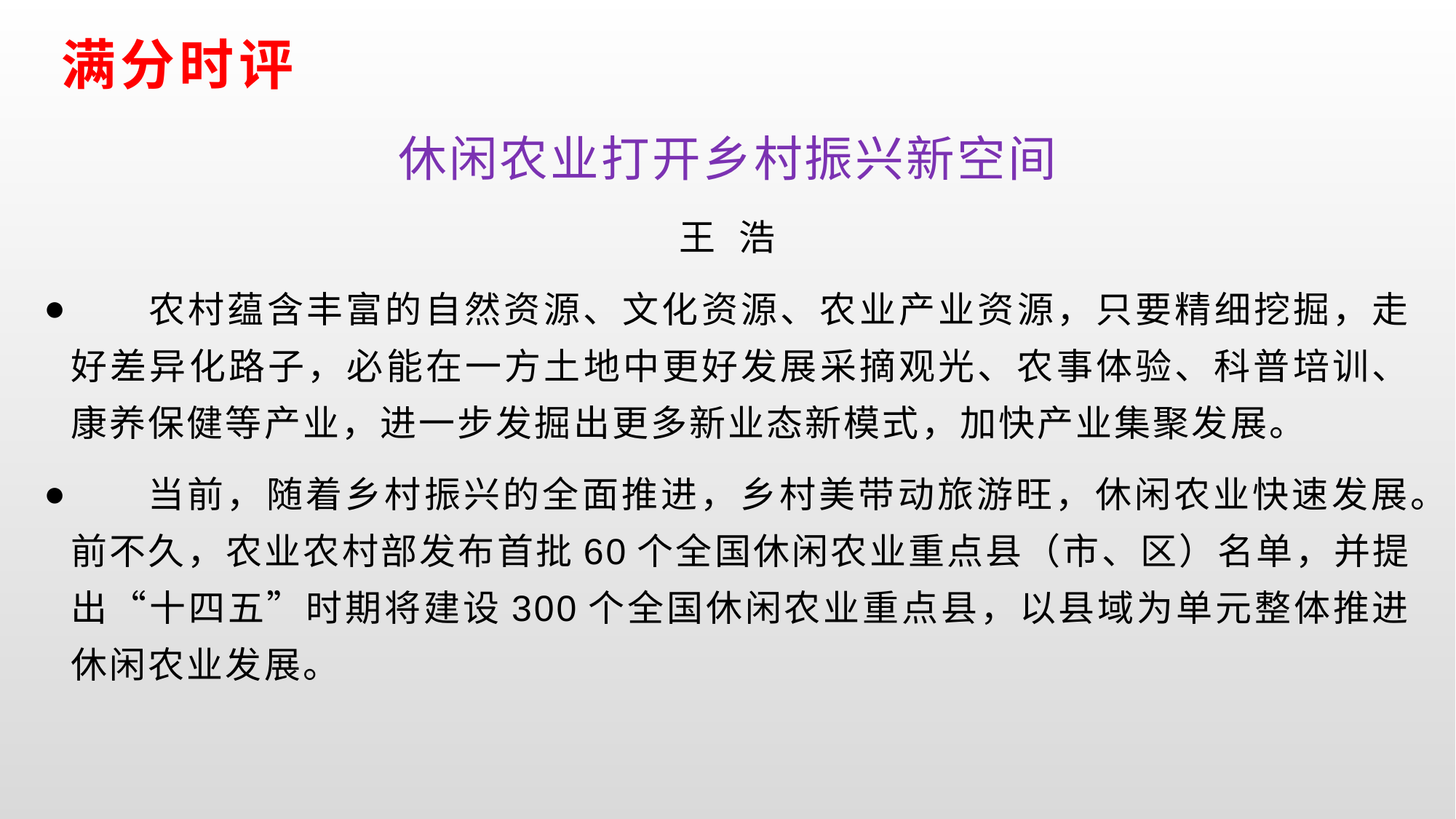

# 满分时评
休闲农业打开乡村振兴新空间
王  浩
      农村蕴含丰富的自然资源、文化资源、农业产业资源，只要精细挖掘，走好差异化路子，必能在一方土地中更好发展采摘观光、农事体验、科普培训、康养保健等产业，进一步发掘出更多新业态新模式，加快产业集聚发展。
      当前，随着乡村振兴的全面推进，乡村美带动旅游旺，休闲农业快速发展。前不久，农业农村部发布首批60个全国休闲农业重点县（市、区）名单，并提出“十四五”时期将建设300个全国休闲农业重点县，以县域为单元整体推进休闲农业发展。